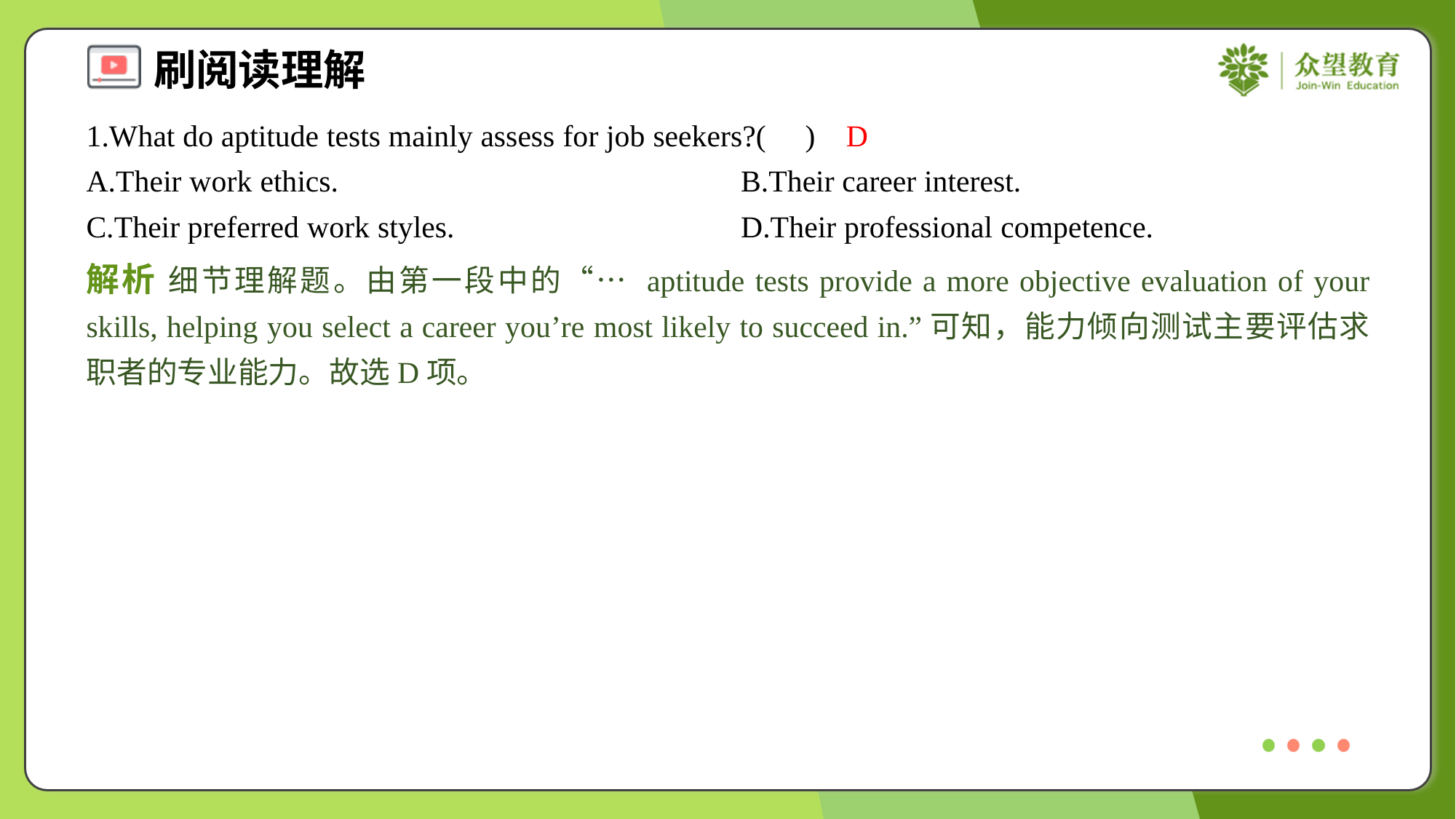

1.What do aptitude tests mainly assess for job seekers?(     )
D
A.Their work ethics.	B.Their career interest.
C.Their preferred work styles.	D.Their professional competence.
解析 细节理解题。由第一段中的“… aptitude tests provide a more objective evaluation of your skills, helping you select a career you’re most likely to succeed in.”可知，能力倾向测试主要评估求职者的专业能力。故选D项。